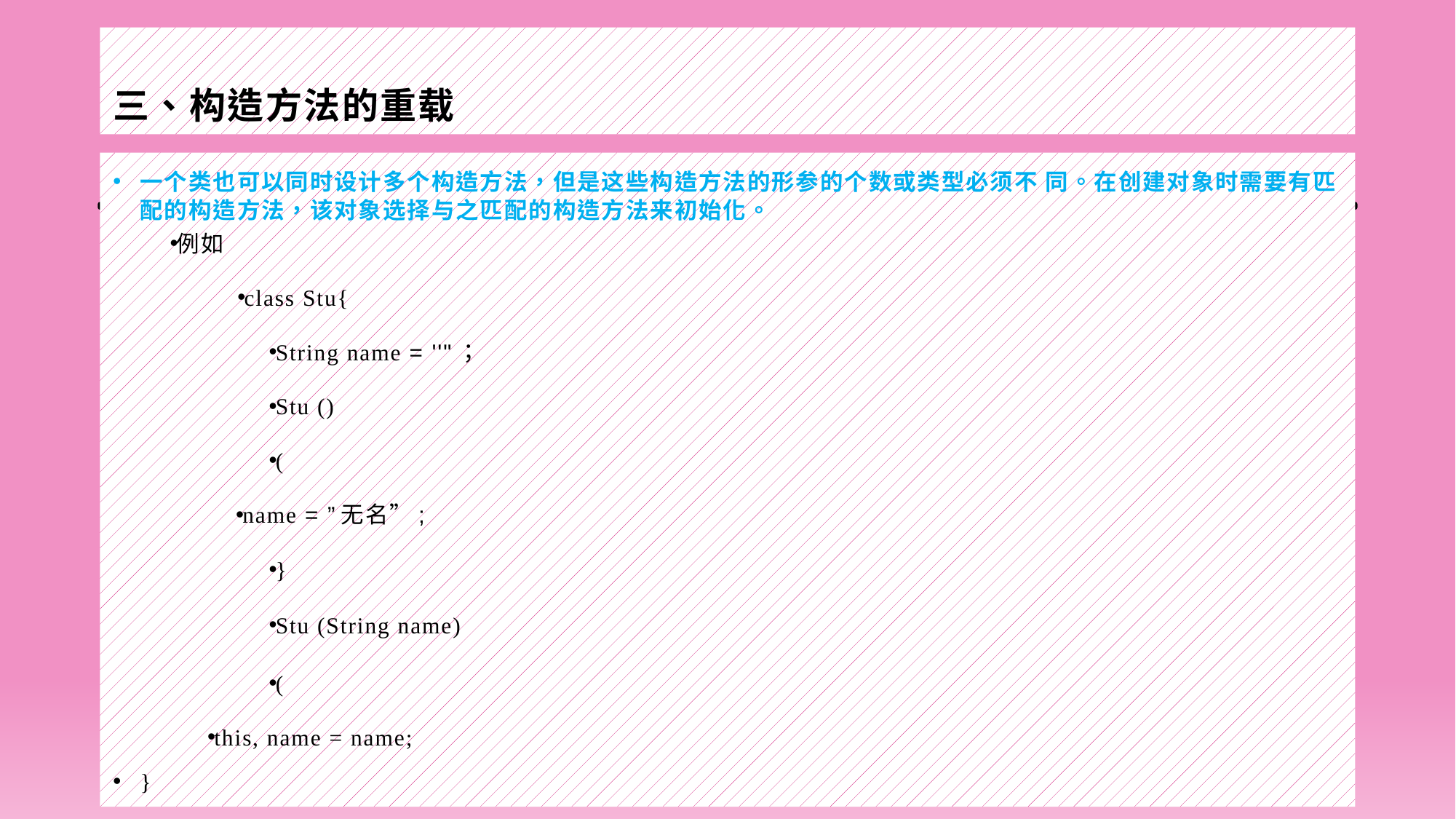

# 三、构造方法的重载
一个类也可以同时设计多个构造方法，但是这些构造方法的形参的个数或类型必须不 同。在创建对象时需要有匹配的构造方法，该对象选择与之匹配的构造方法来初始化。
例如
class Stu{
String name = ''"；
Stu ()
(
name = ”无名”;
}
Stu (String name)
(
this, name = name;
}